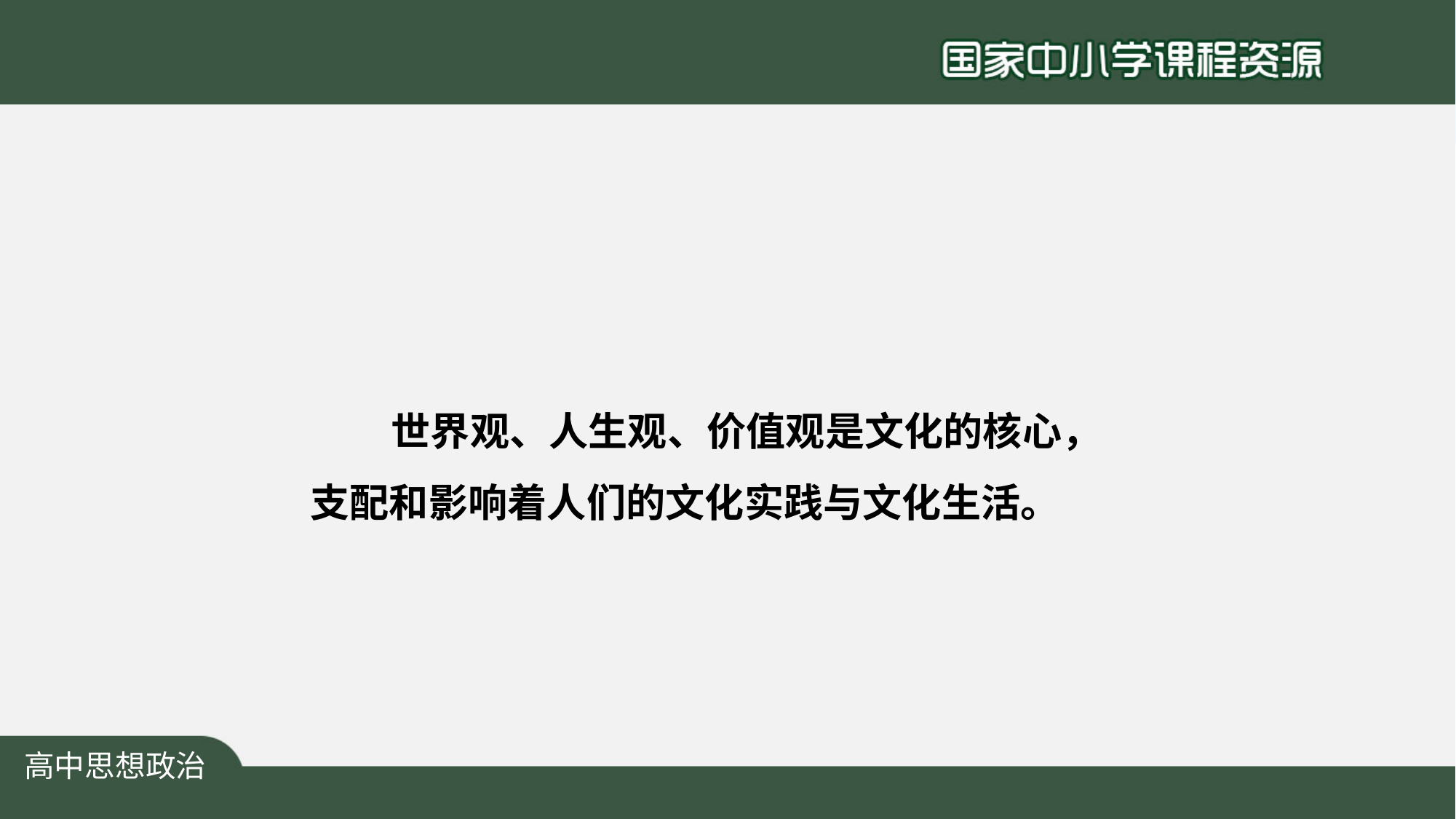

世界观、人生观、价值观是文化的核心，支配和影响着人们的文化实践与文化生活。